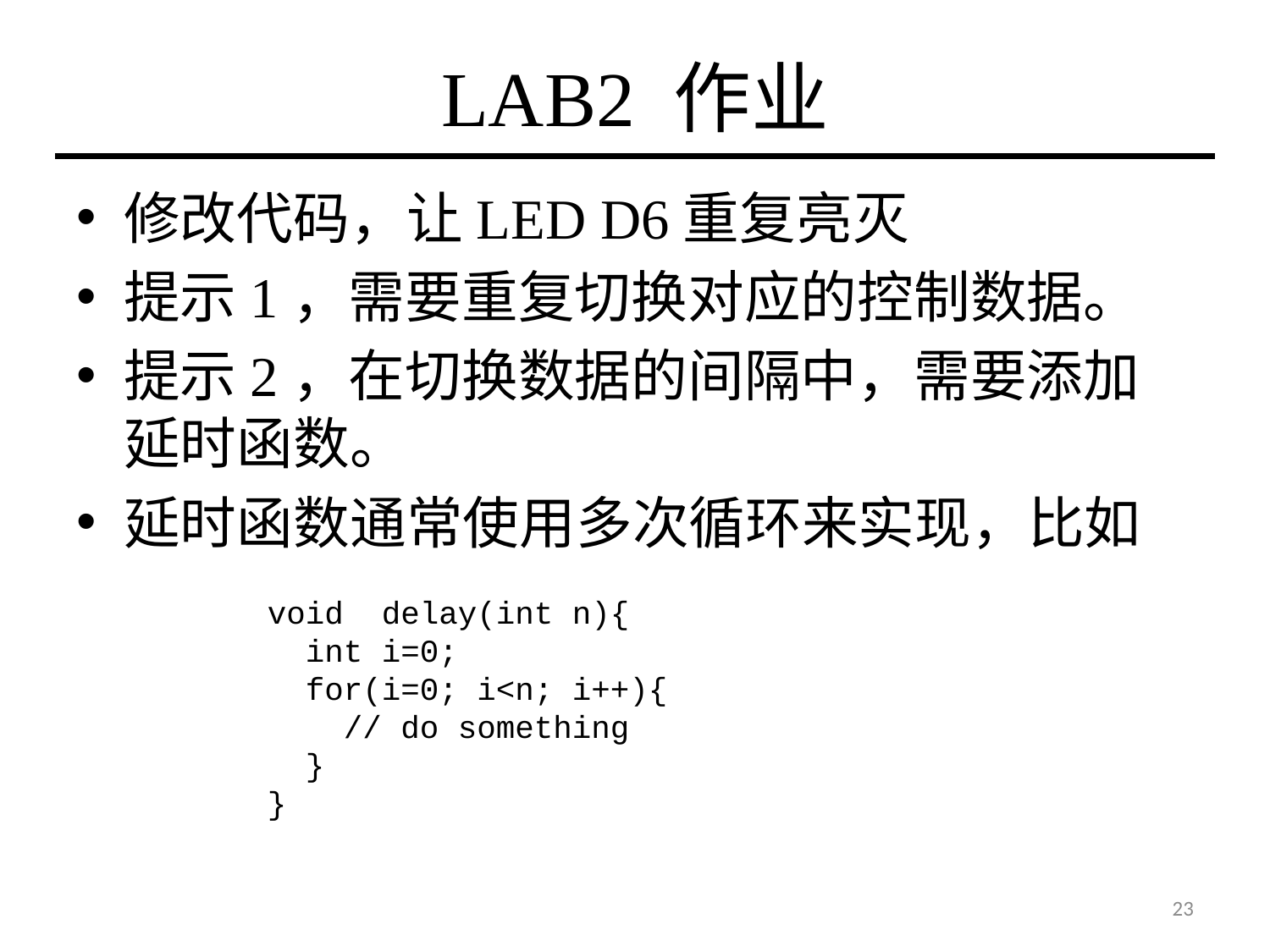

# LAB2 作业
修改代码，让LED D6重复亮灭
提示1，需要重复切换对应的控制数据。
提示2，在切换数据的间隔中，需要添加延时函数。
延时函数通常使用多次循环来实现，比如
void  delay(int n){
  int i=0;
  for(i=0; i<n; i++){
    // do something
  }
}
23